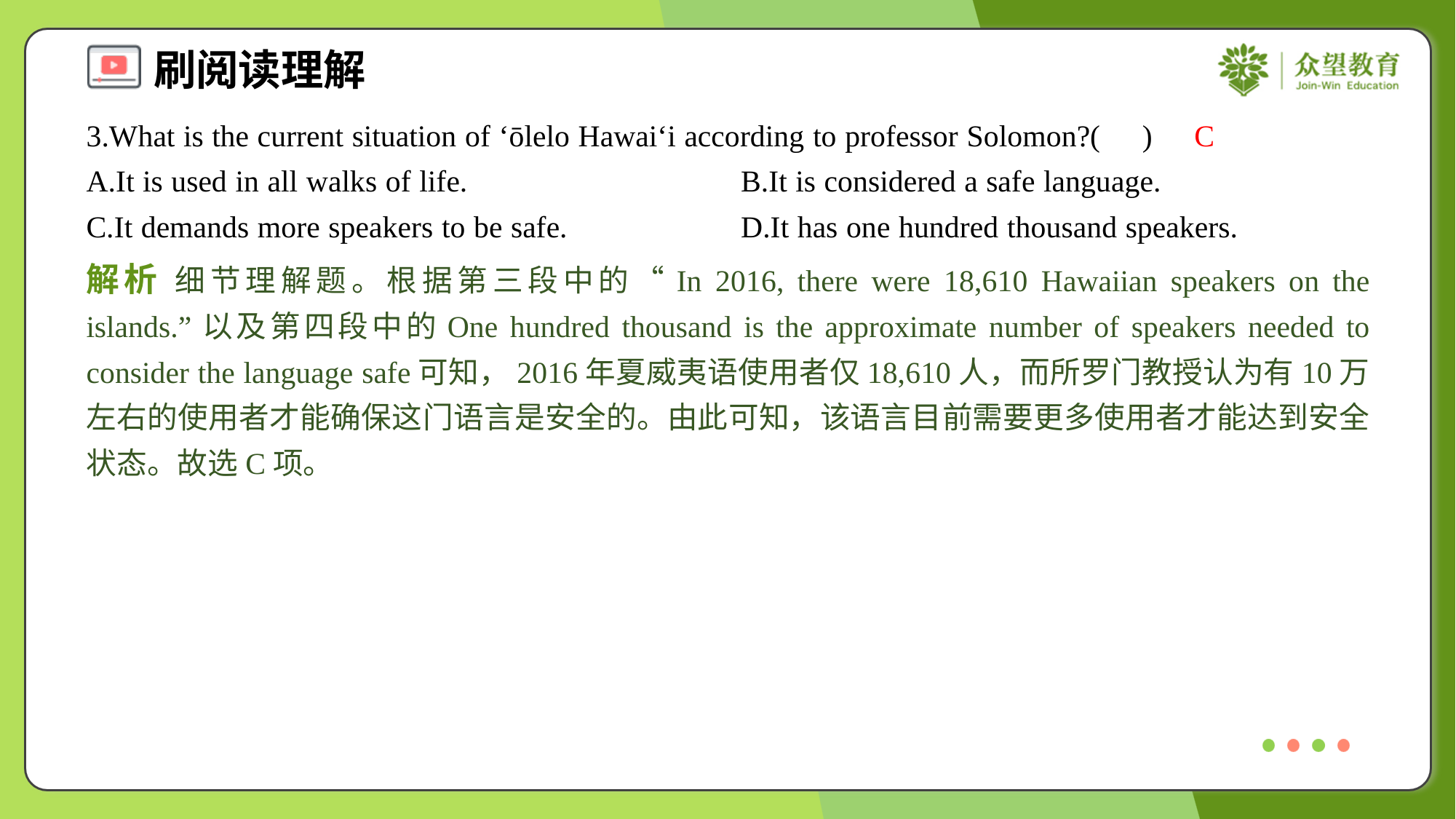

3.What is the current situation of ‘ōlelo Hawai‘i according to professor Solomon?(     )
C
A.It is used in all walks of life.	B.It is considered a safe language.
C.It demands more speakers to be safe.	D.It has one hundred thousand speakers.
解析 细节理解题。根据第三段中的“In 2016, there were 18,610 Hawaiian speakers on the islands.”以及第四段中的One hundred thousand is the approximate number of speakers needed to consider the language safe可知，2016年夏威夷语使用者仅18,610人，而所罗门教授认为有10万左右的使用者才能确保这门语言是安全的。由此可知，该语言目前需要更多使用者才能达到安全状态。故选C项。